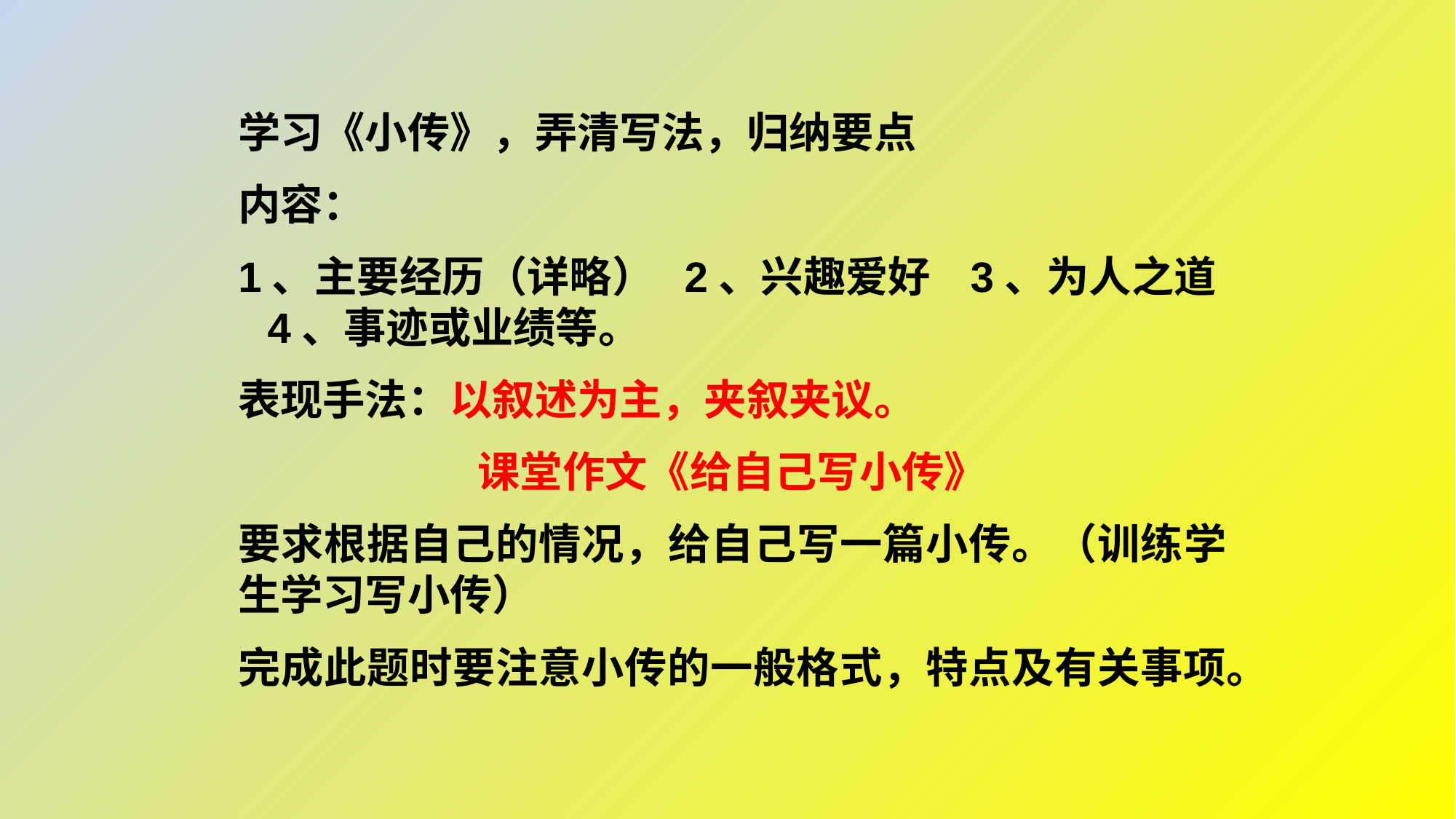

学习《小传》，弄清写法，归纳要点
内容：
1、主要经历（详略）  2、兴趣爱好   3、为人之道    4、事迹或业绩等。
表现手法：以叙述为主，夹叙夹议。
课堂作文《给自己写小传》
要求根据自己的情况，给自己写一篇小传。（训练学生学习写小传）
完成此题时要注意小传的一般格式，特点及有关事项。